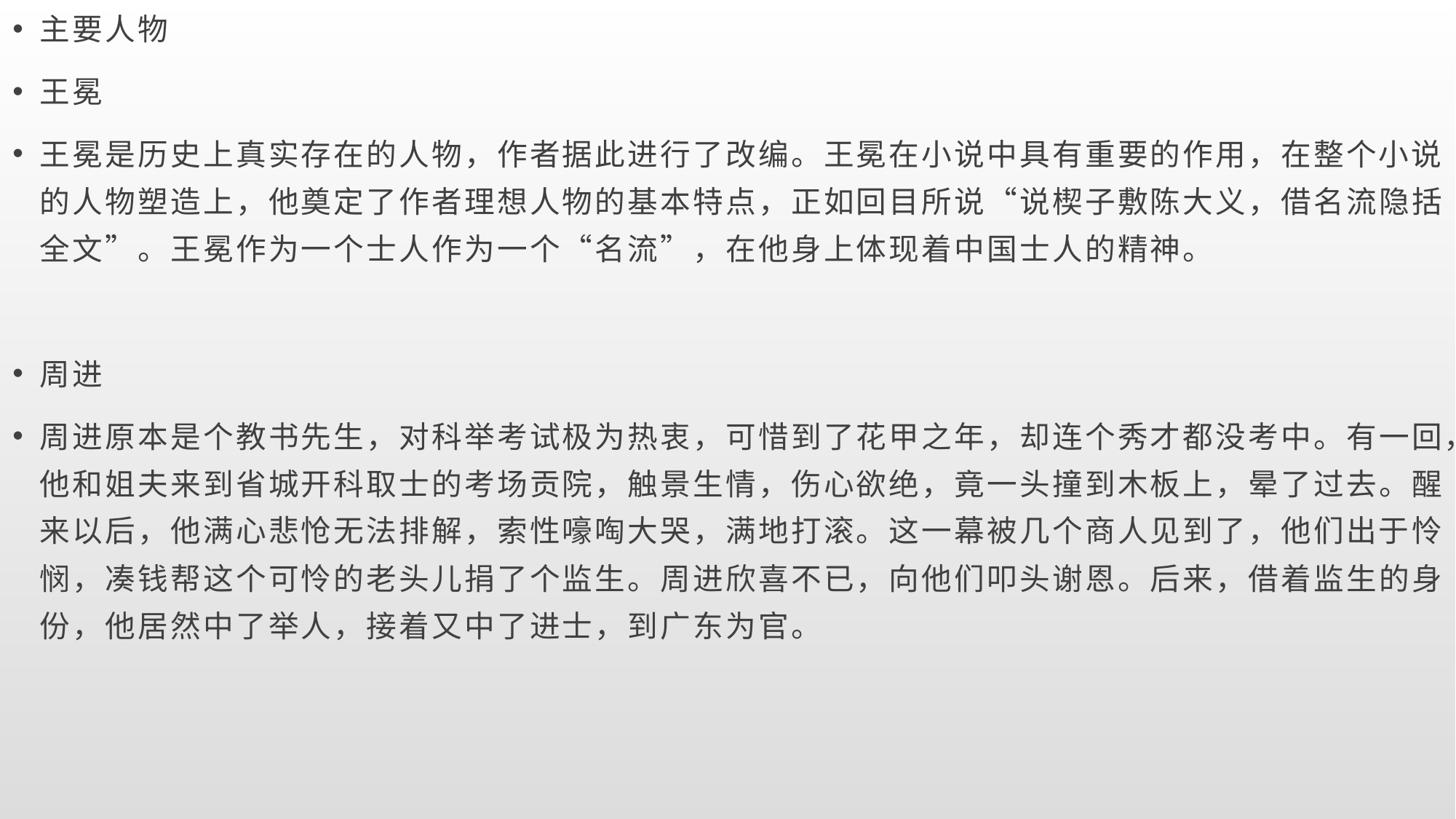

主要人物
王冕
王冕是历史上真实存在的人物，作者据此进行了改编。王冕在小说中具有重要的作用，在整个小说的人物塑造上，他奠定了作者理想人物的基本特点，正如回目所说“说楔子敷陈大义，借名流隐括全文”。王冕作为一个士人作为一个“名流”，在他身上体现着中国士人的精神。

周进
周进原本是个教书先生，对科举考试极为热衷，可惜到了花甲之年，却连个秀才都没考中。有一回，他和姐夫来到省城开科取士的考场贡院，触景生情，伤心欲绝，竟一头撞到木板上，晕了过去。醒来以后，他满心悲怆无法排解，索性嚎啕大哭，满地打滚。这一幕被几个商人见到了，他们出于怜悯，凑钱帮这个可怜的老头儿捐了个监生。周进欣喜不已，向他们叩头谢恩。后来，借着监生的身份，他居然中了举人，接着又中了进士，到广东为官。